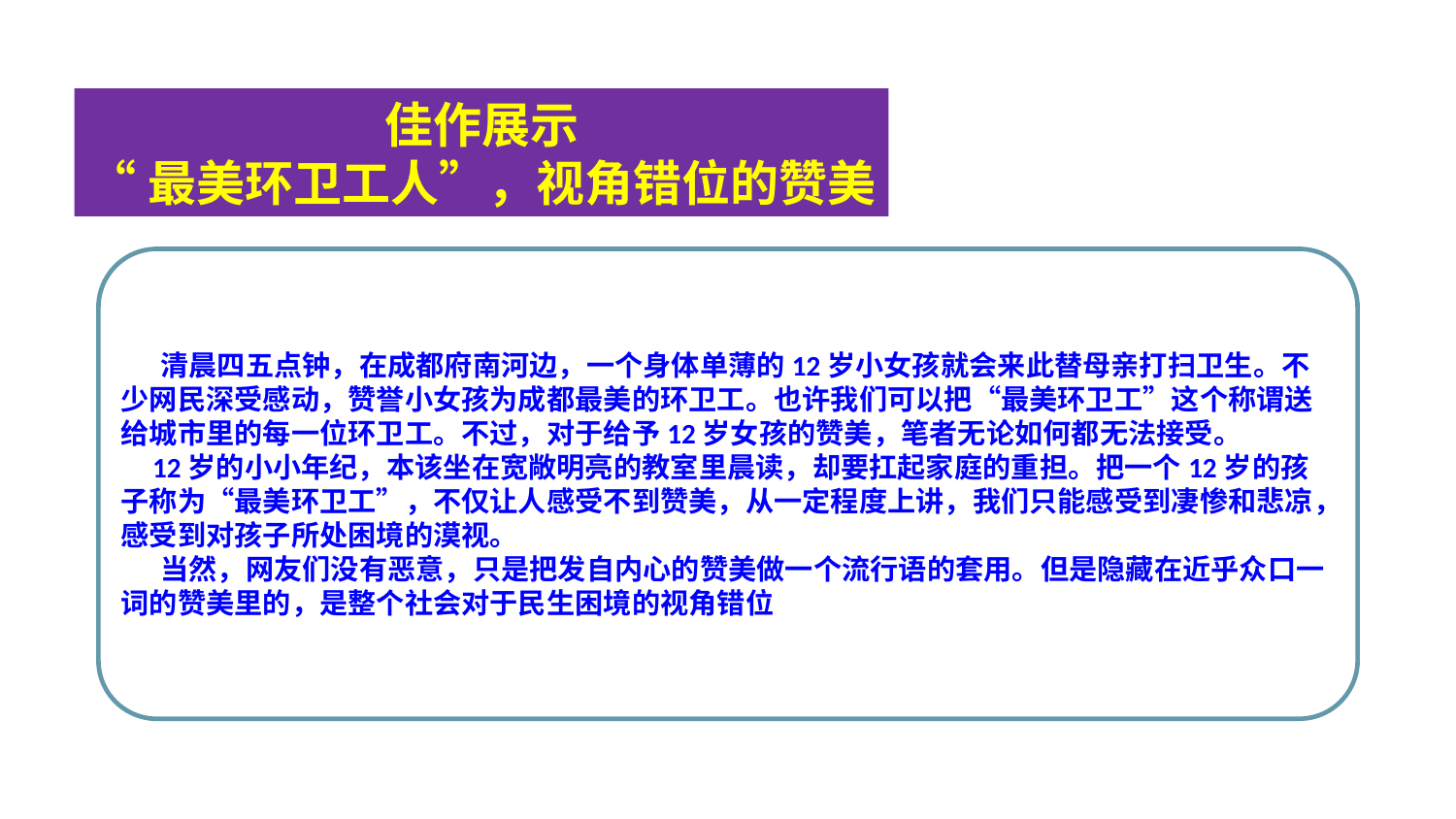

佳作展示
“最美环卫工人”，视角错位的赞美
     清晨四五点钟，在成都府南河边，一个身体单薄的12岁小女孩就会来此替母亲打扫卫生。不少网民深受感动，赞誉小女孩为成都最美的环卫工。也许我们可以把“最美环卫工”这个称谓送给城市里的每一位环卫工。不过，对于给予12岁女孩的赞美，笔者无论如何都无法接受。
     12岁的小小年纪，本该坐在宽敞明亮的教室里晨读，却要扛起家庭的重担。把一个12岁的孩子称为“最美环卫工”，不仅让人感受不到赞美，从一定程度上讲，我们只能感受到凄惨和悲凉，感受到对孩子所处困境的漠视。
     当然，网友们没有恶意，只是把发自内心的赞美做一个流行语的套用。但是隐藏在近乎众口一词的赞美里的，是整个社会对于民生困境的视角错位